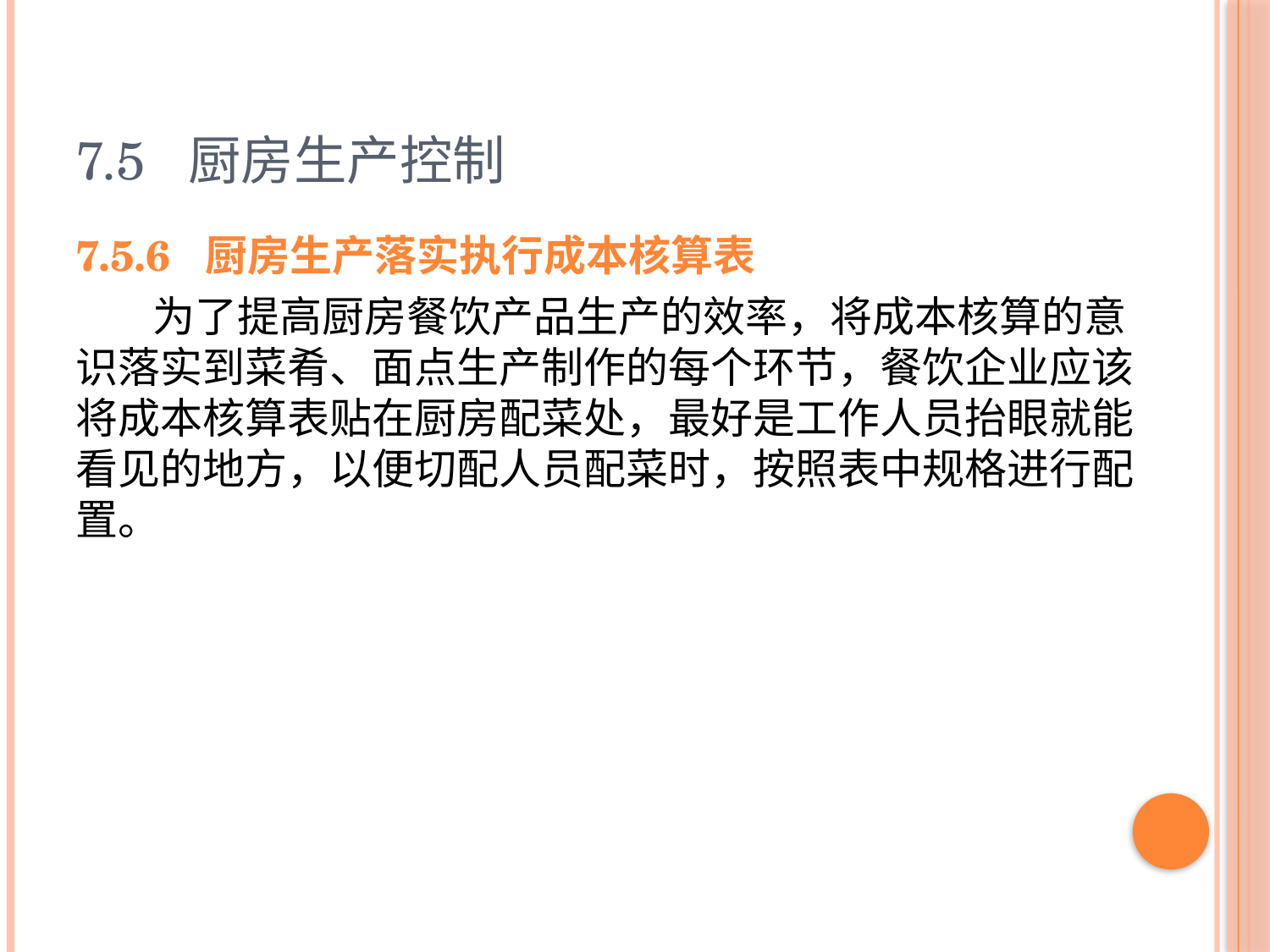

# 7.5  厨房生产控制
7.5.6  厨房生产落实执行成本核算表
       为了提高厨房餐饮产品生产的效率，将成本核算的意识落实到菜肴、面点生产制作的每个环节，餐饮企业应该将成本核算表贴在厨房配菜处，最好是工作人员抬眼就能看见的地方，以便切配人员配菜时，按照表中规格进行配置。